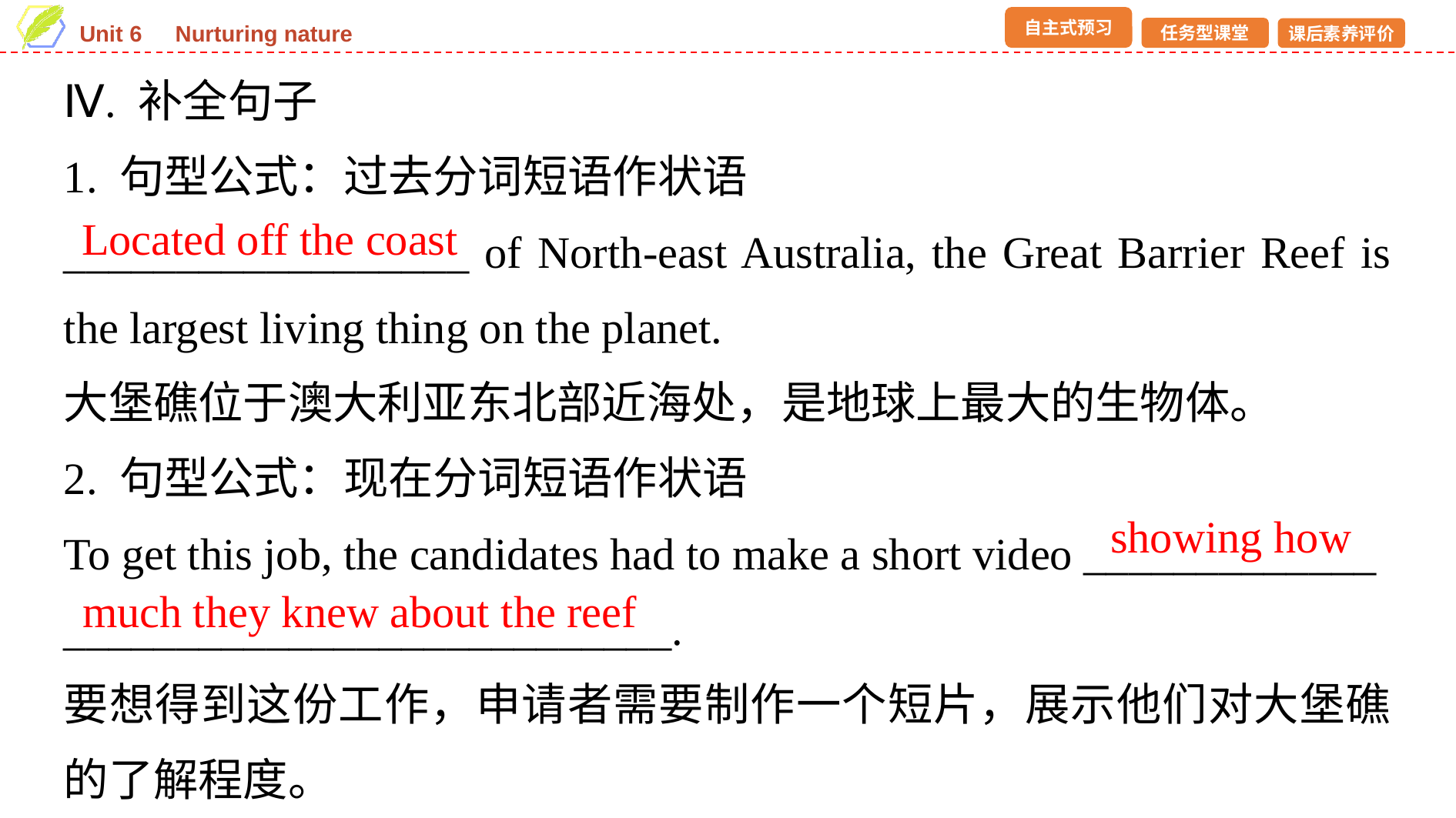

Ⅳ. 补全句子
1. 句型公式：过去分词短语作状语
__________________ of North-east Australia, the Great Barrier Reef is the largest living thing on the planet.
大堡礁位于澳大利亚东北部近海处，是地球上最大的生物体。
2. 句型公式：现在分词短语作状语
To get this job, the candidates had to make a short video _____________
___________________________.
要想得到这份工作，申请者需要制作一个短片，展示他们对大堡礁的了解程度。
Located off the coast
showing how
much they knew about the reef